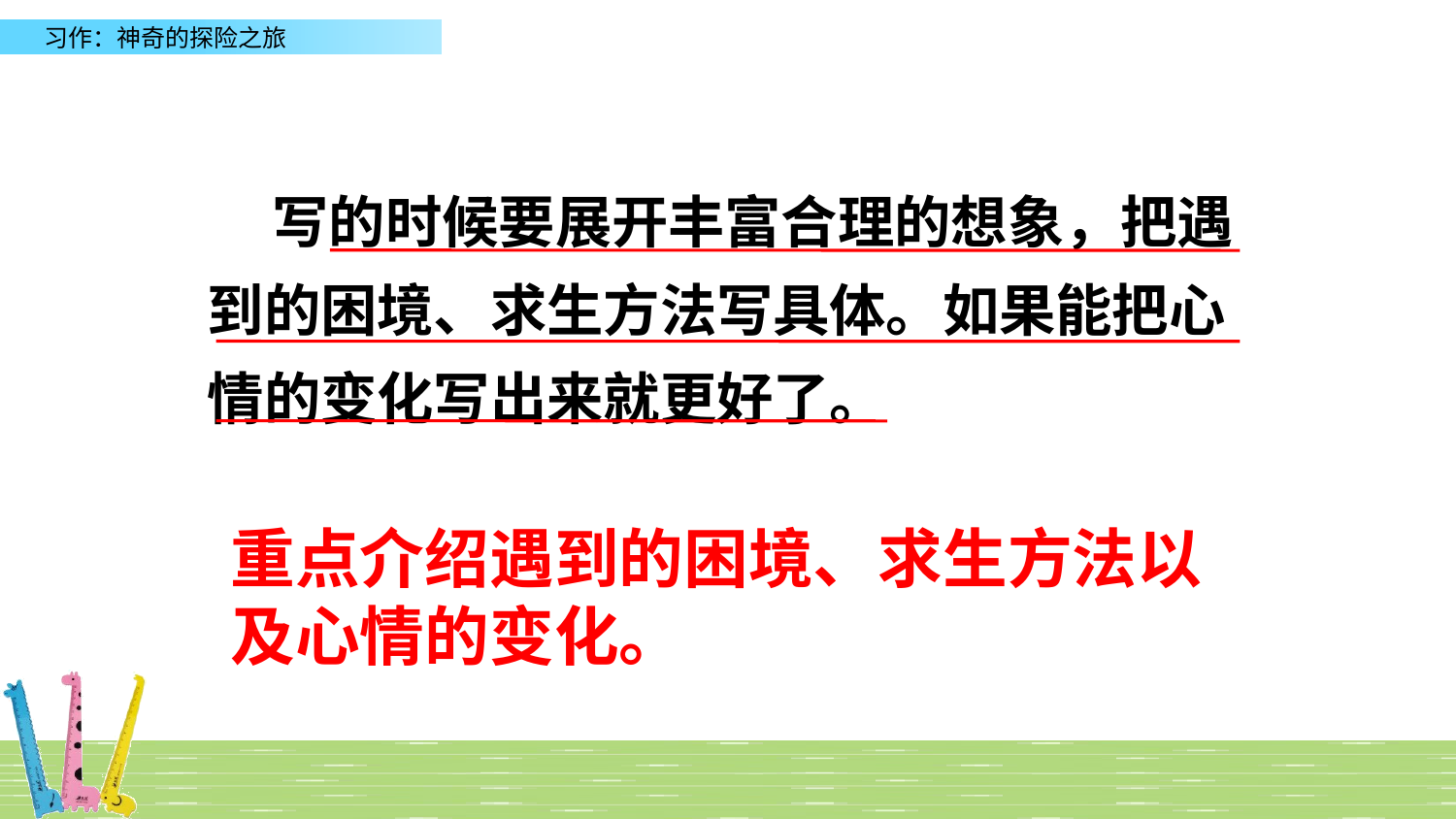

写的时候要展开丰富合理的想象，把遇到的困境、求生方法写具体。如果能把心情的变化写出来就更好了。
重点介绍遇到的困境、求生方法以及心情的变化。